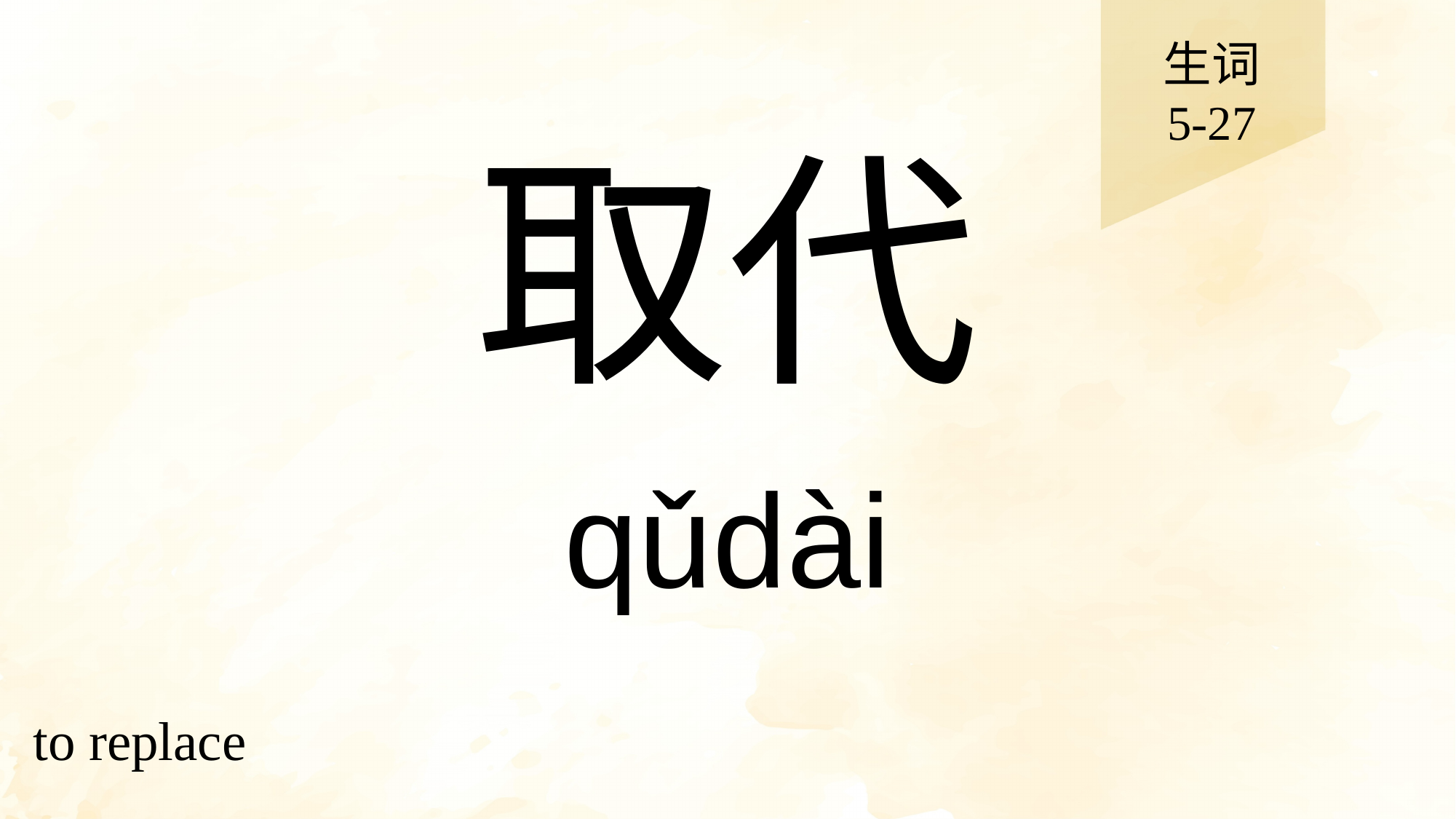

生词
5-27
# 取代
qǔdài
to replace